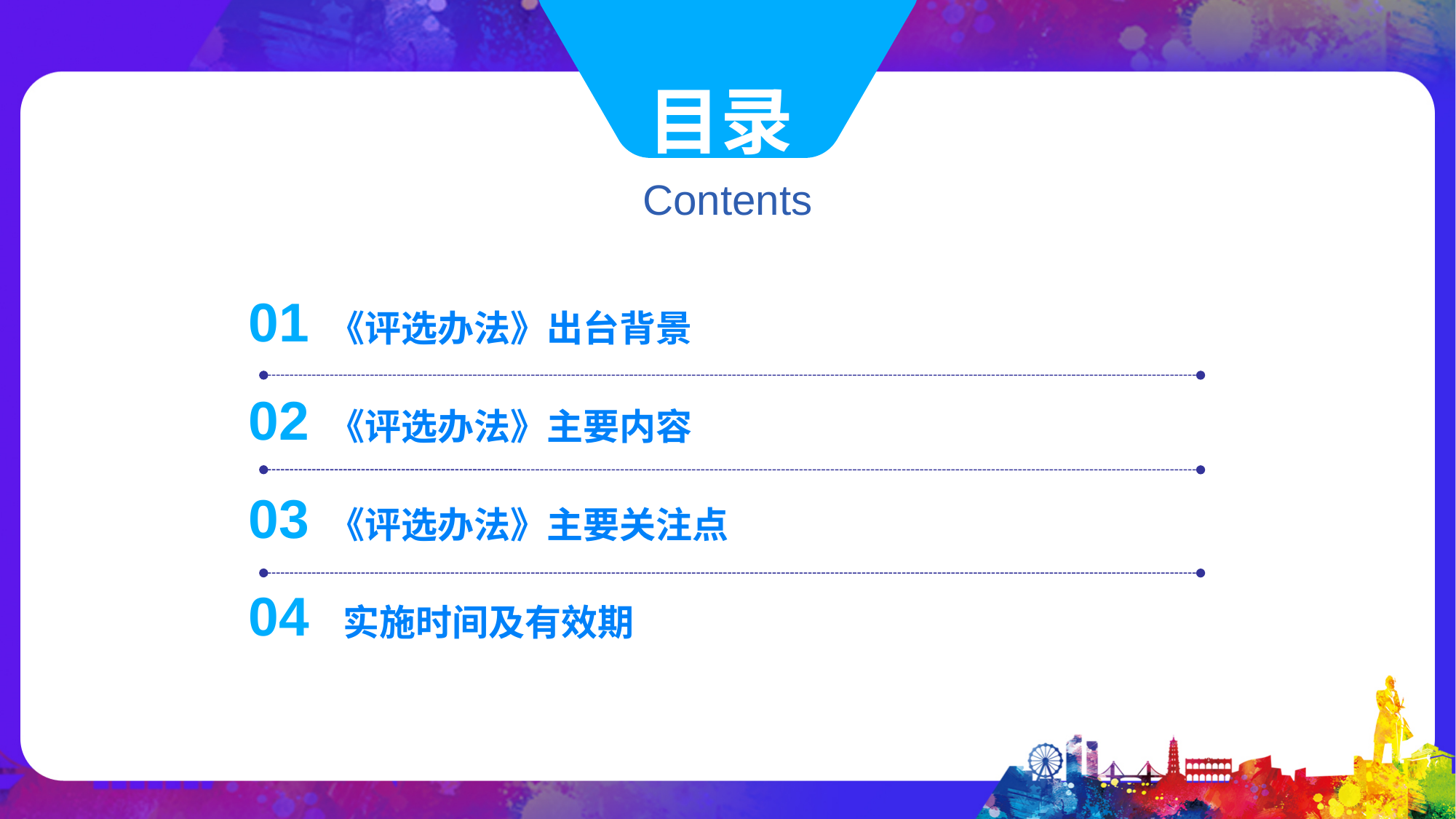

目录
Contents
01 《评选办法》出台背景

02 《评选办法》主要内容

03 《评选办法》主要关注点

04  实施时间及有效期

延时符